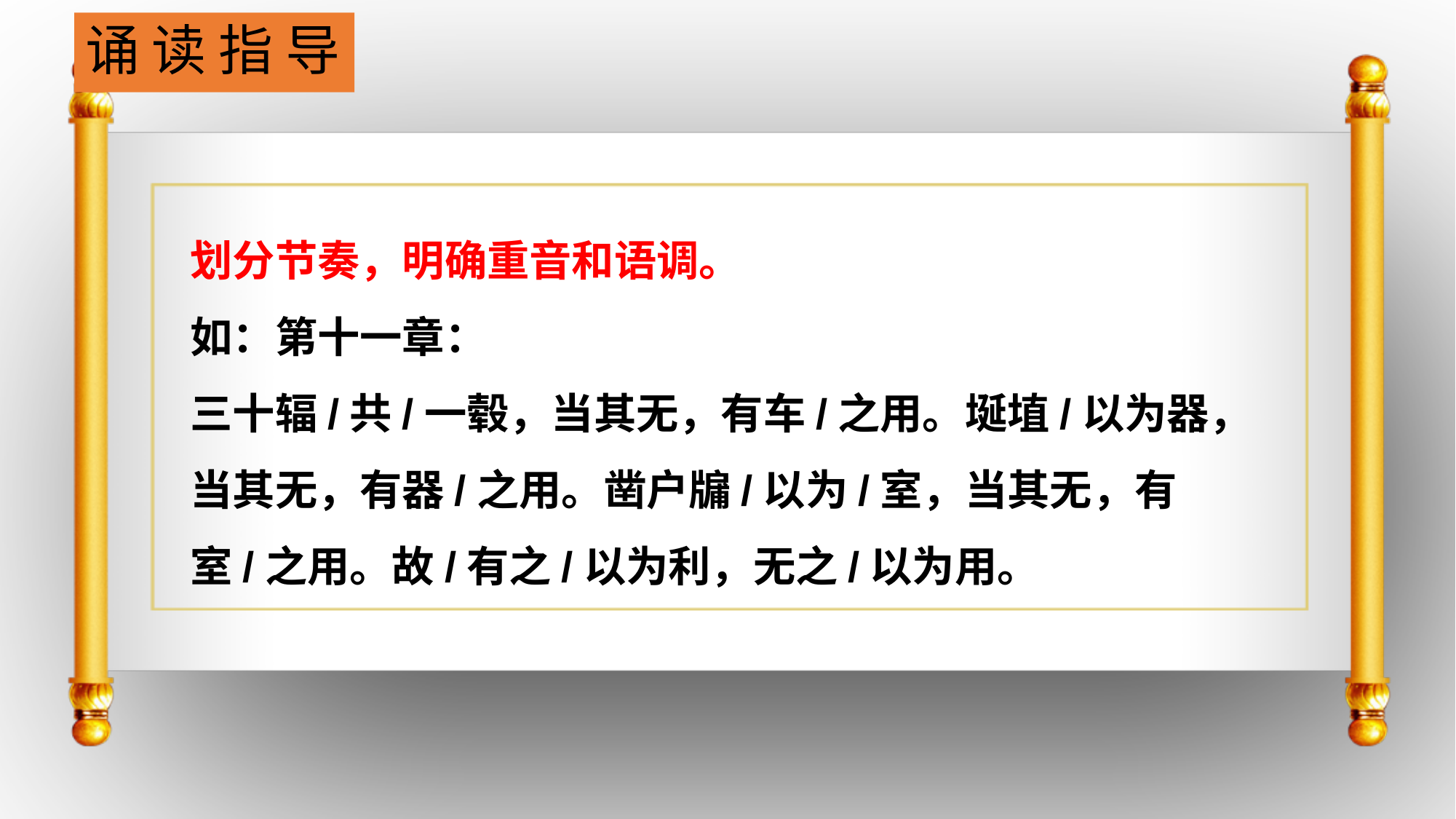

# 诵 读 指 导
划分节奏，明确重音和语调。
如：第十一章：
三十辐/共/一毂，当其无，有车/之用。埏埴/以为器，当其无，有器/之用。凿户牖/以为/室，当其无，有室/之用。故/有之/以为利，无之/以为用。